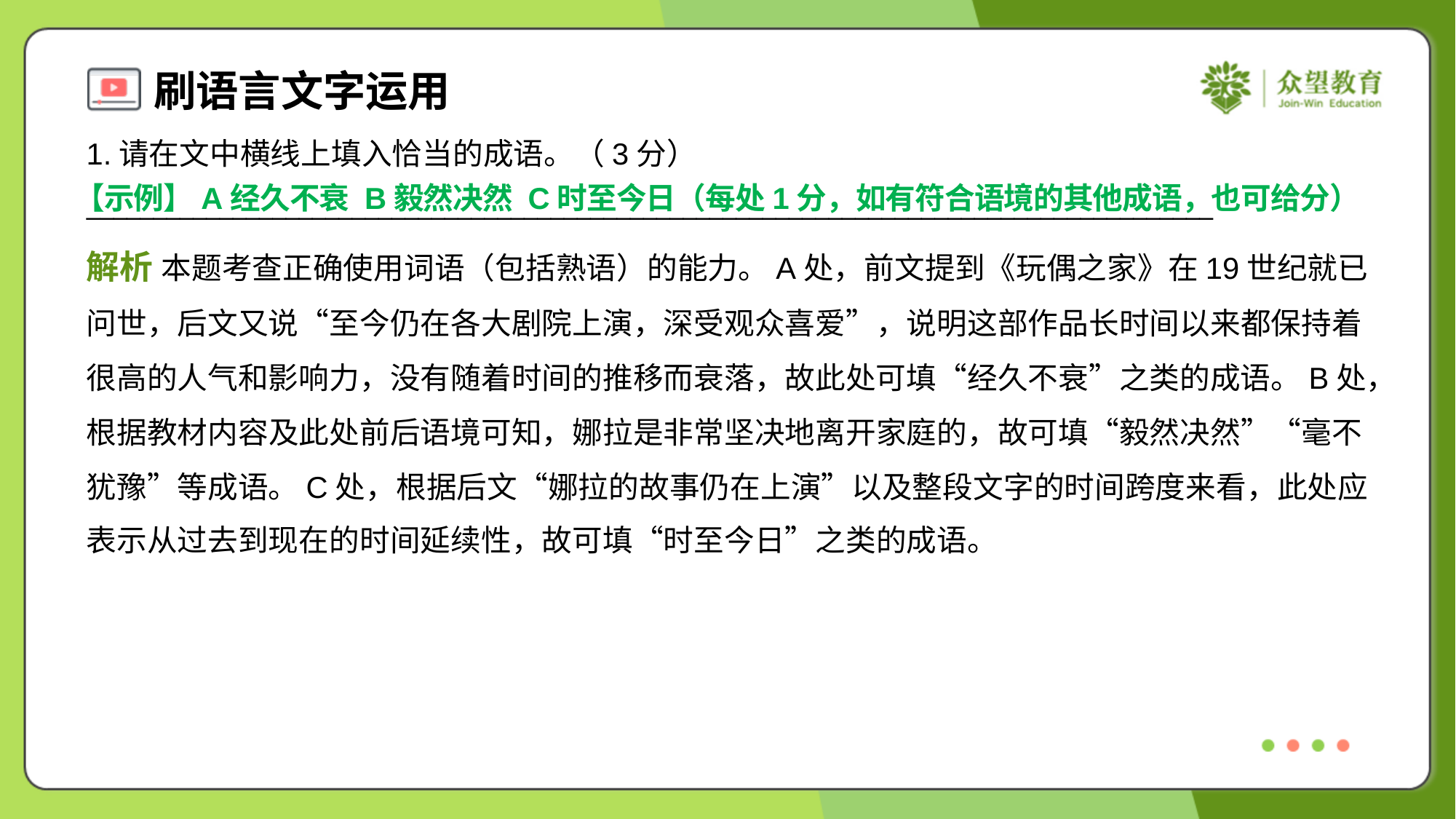

1.请在文中横线上填入恰当的成语。（3分）
_____________________________________________________________________________________
【示例】A经久不衰 B毅然决然 C时至今日（每处1分，如有符合语境的其他成语，也可给分）
解析 本题考查正确使用词语（包括熟语）的能力。A处，前文提到《玩偶之家》在19世纪就已
问世，后文又说“至今仍在各大剧院上演，深受观众喜爱”，说明这部作品长时间以来都保持着
很高的人气和影响力，没有随着时间的推移而衰落，故此处可填“经久不衰”之类的成语。B处，
根据教材内容及此处前后语境可知，娜拉是非常坚决地离开家庭的，故可填“毅然决然”“毫不
犹豫”等成语。C处，根据后文“娜拉的故事仍在上演”以及整段文字的时间跨度来看，此处应
表示从过去到现在的时间延续性，故可填“时至今日”之类的成语。